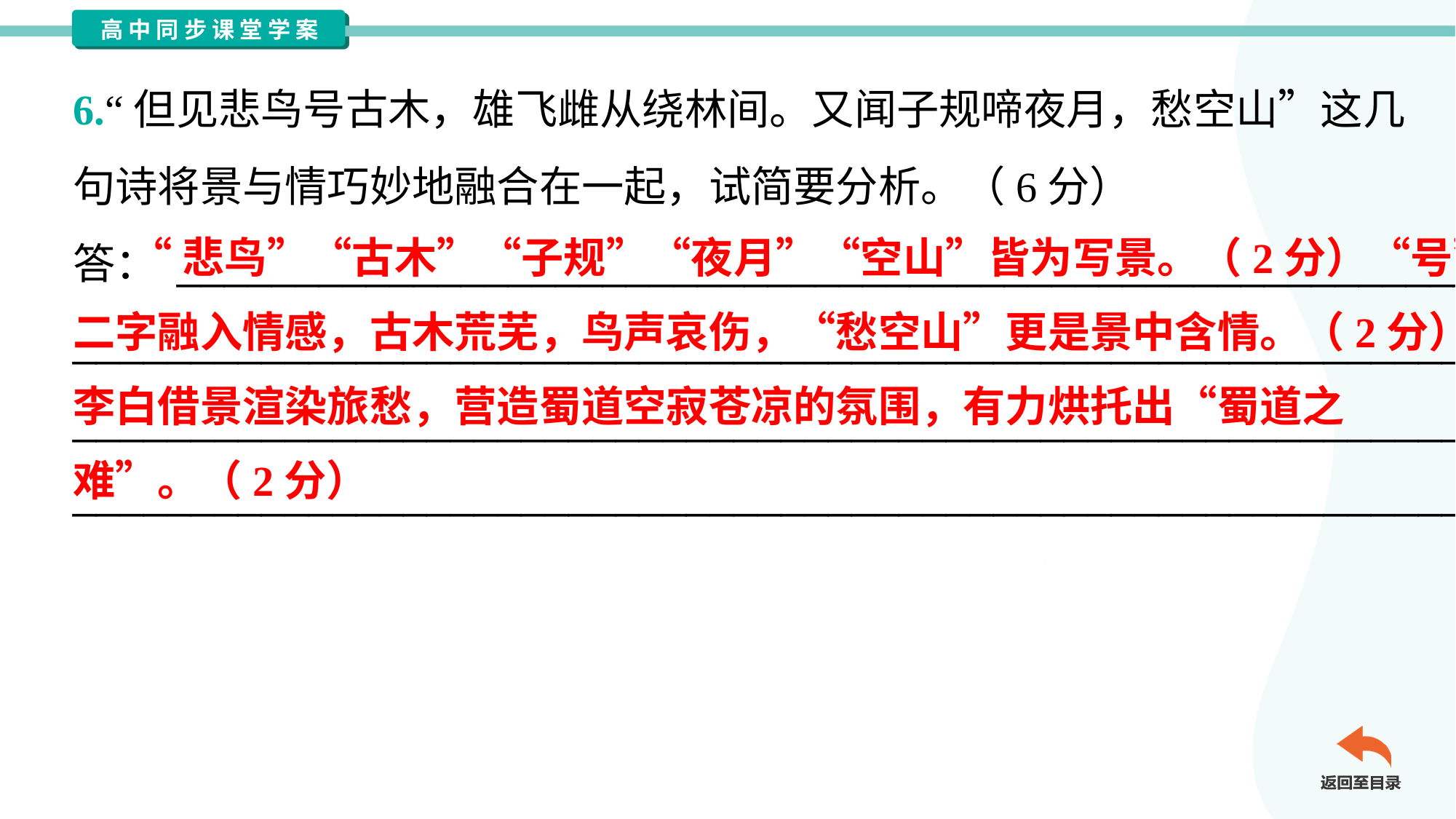

6.“但见悲鸟号古木，雄飞雌从绕林间。又闻子规啼夜月，愁空山”这几
句诗将景与情巧妙地融合在一起，试简要分析。（6分）
答： ________________________________________________________
_____________________________________________________________
_____________________________________________________________
_____________________________________________________________
      “悲鸟”“古木”“子规”“夜月”“空山”皆为写景。（2分）“号”“啼”
二字融入情感，古木荒芜，鸟声哀伤，“愁空山”更是景中含情。（2分）
李白借景渲染旅愁，营造蜀道空寂苍凉的氛围，有力烘托出“蜀道之
难”。（2分）